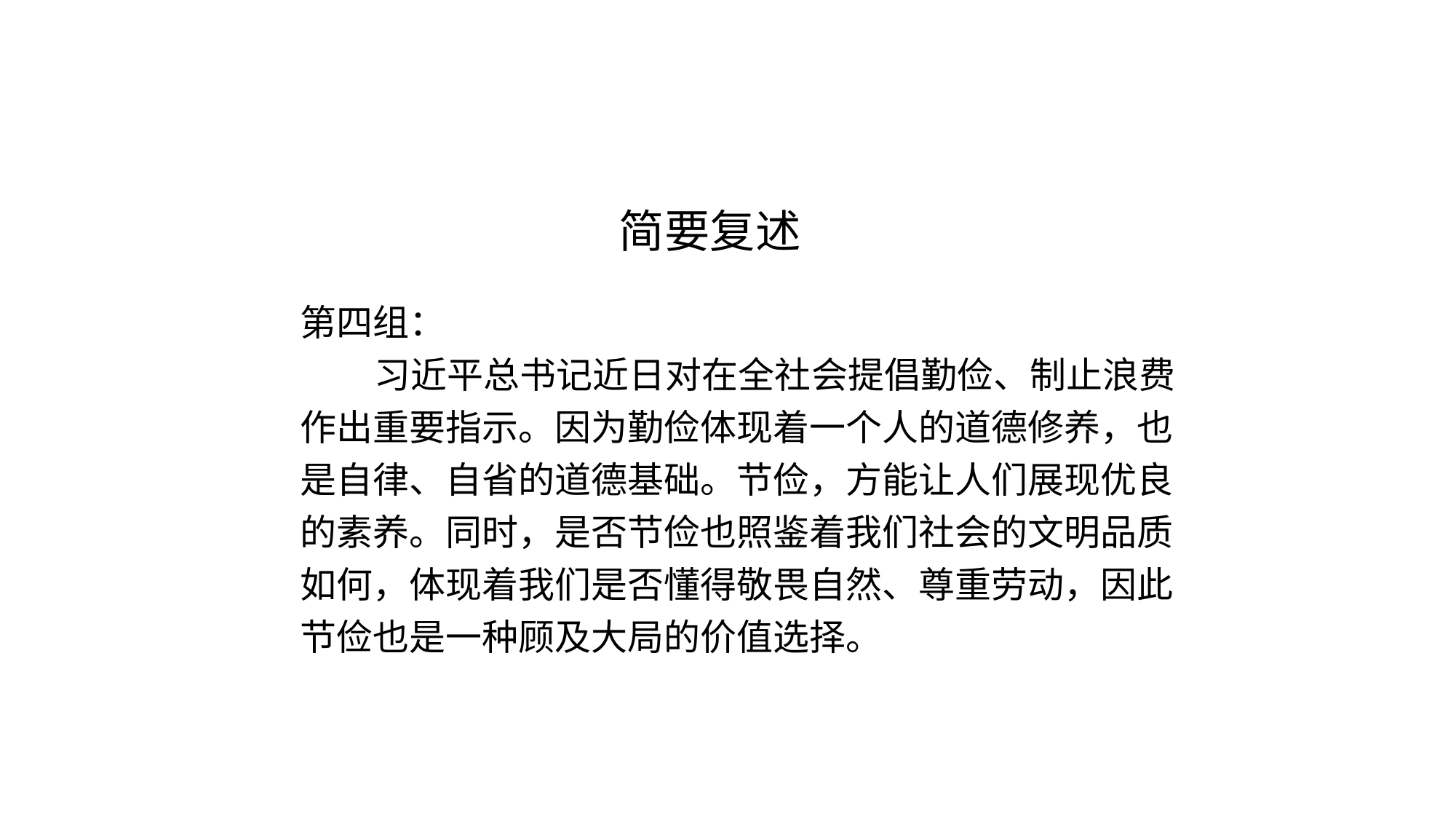

# 简要复述
第四组：
        习近平总书记近日对在全社会提倡勤俭、制止浪费作出重要指示。因为勤俭体现着一个人的道德修养，也是自律、自省的道德基础。节俭，方能让人们展现优良的素养。同时，是否节俭也照鉴着我们社会的文明品质如何，体现着我们是否懂得敬畏自然、尊重劳动，因此节俭也是一种顾及大局的价值选择。